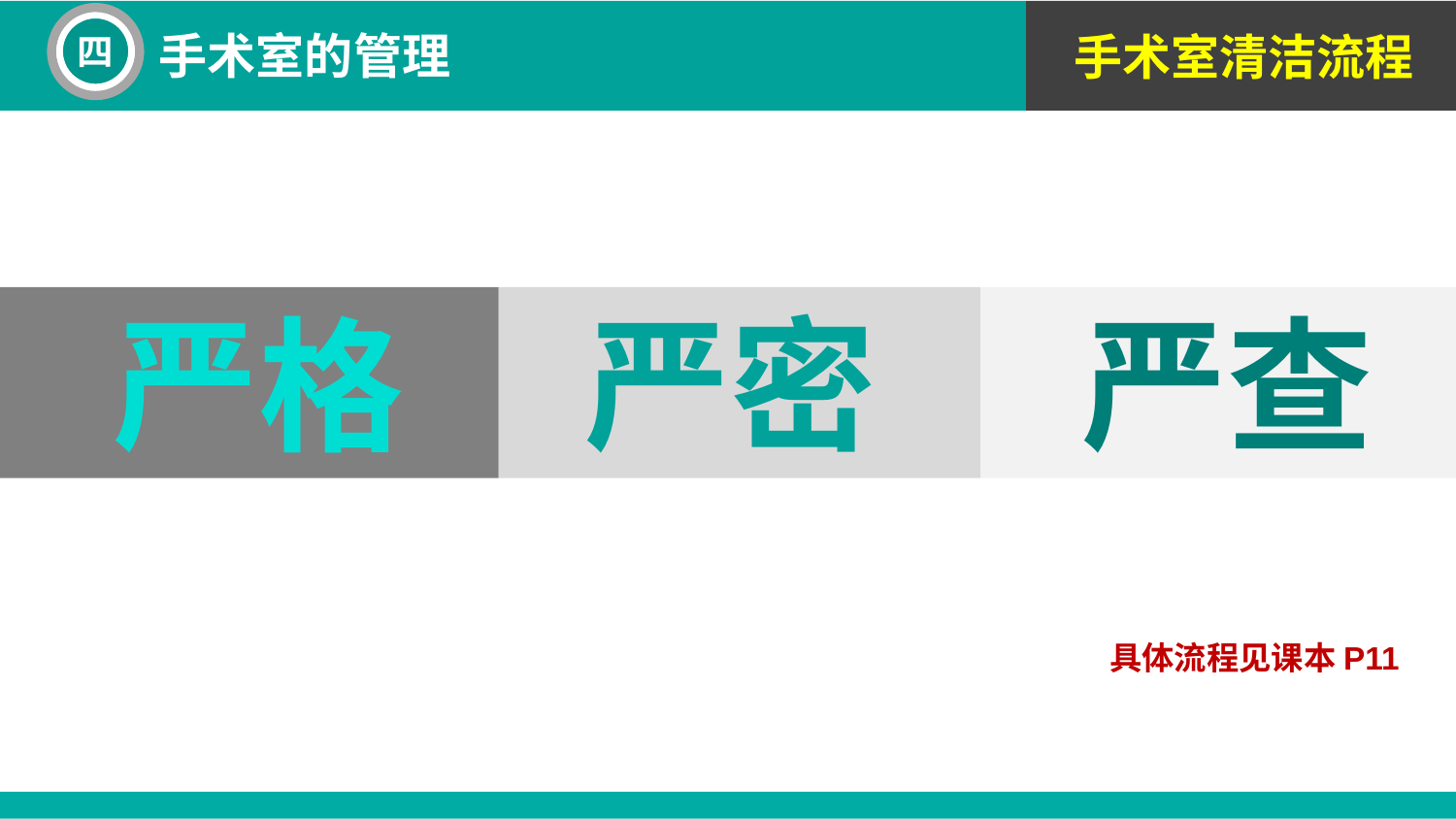

手术室清洁流程

四
手术室的管理

严格
严密

严查
具体流程见课本P11